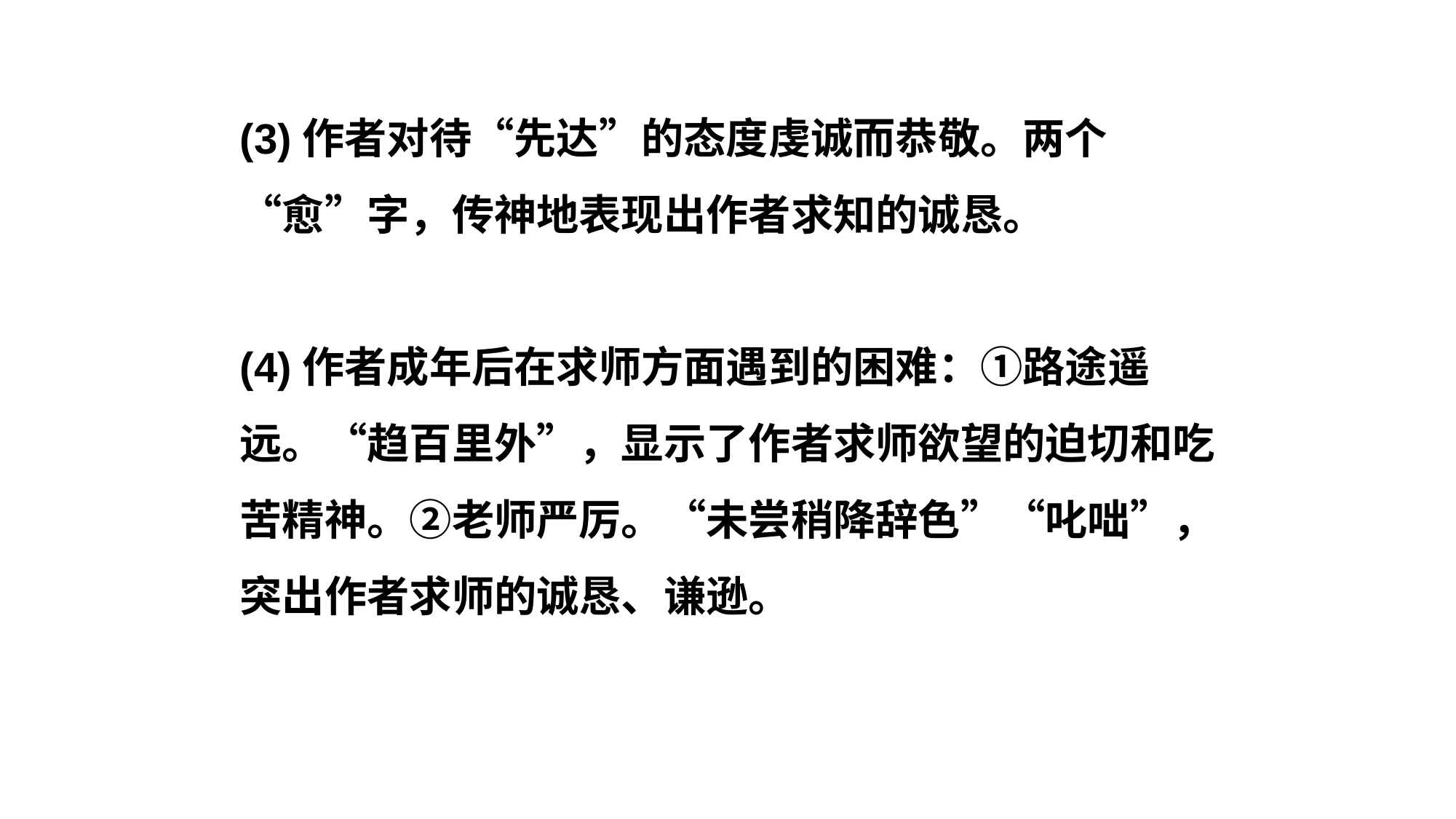

(3)作者对待“先达”的态度虔诚而恭敬。两个“愈”字，传神地表现出作者求知的诚恳。

(4)作者成年后在求师方面遇到的困难：①路途遥远。“趋百里外”，显示了作者求师欲望的迫切和吃苦精神。②老师严厉。“未尝稍降辞色”“叱咄”，突出作者求师的诚恳、谦逊。